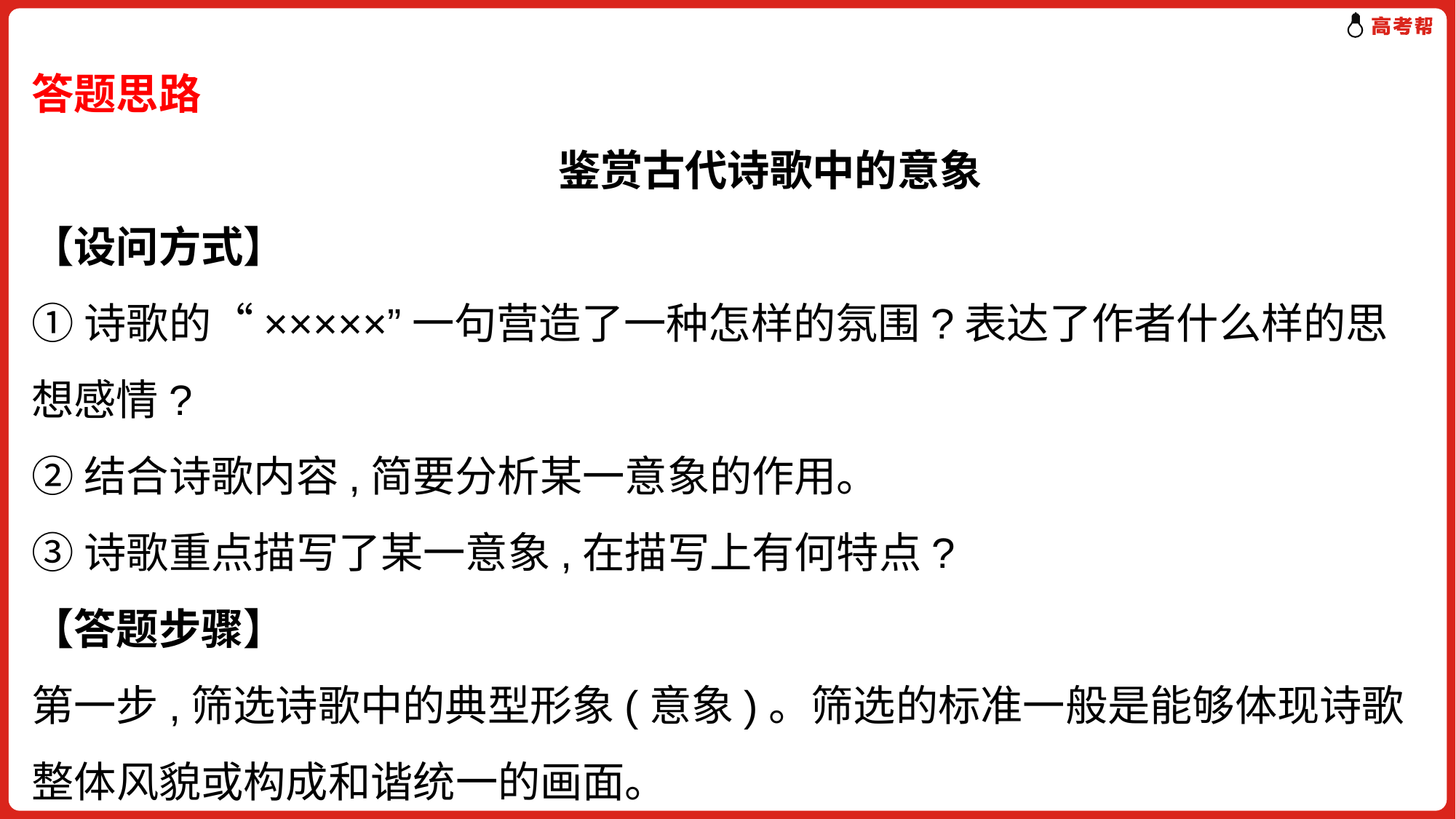

答题思路
　　鉴赏古代诗歌中的意象
【设问方式】
①诗歌的“×××××”一句营造了一种怎样的氛围?表达了作者什么样的思想感情?
②结合诗歌内容,简要分析某一意象的作用。
③诗歌重点描写了某一意象,在描写上有何特点?
【答题步骤】
第一步,筛选诗歌中的典型形象(意象)。筛选的标准一般是能够体现诗歌整体风貌或构成和谐统一的画面。